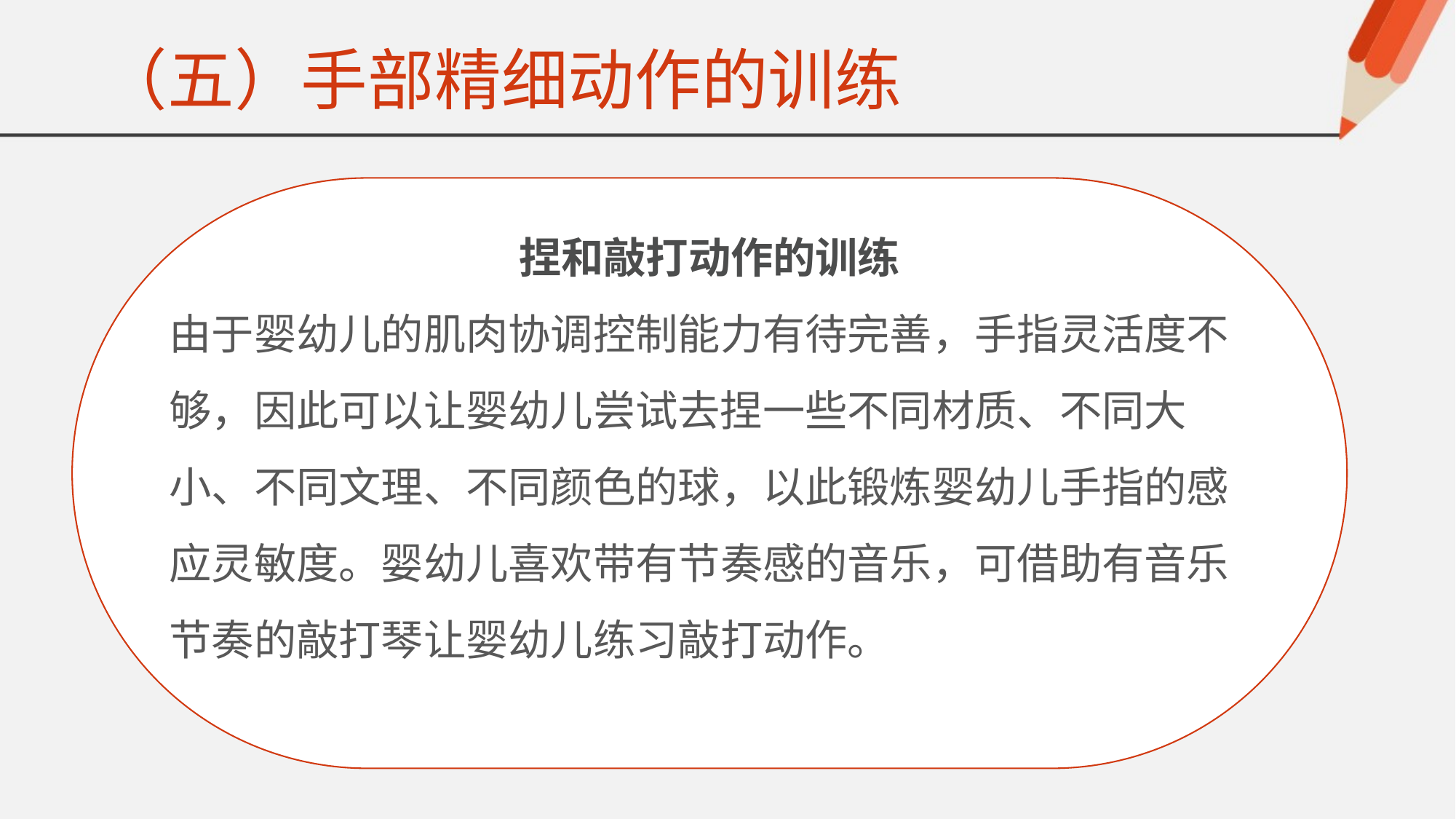

# （五）手部精细动作的训练
捏和敲打动作的训练
由于婴幼儿的肌肉协调控制能力有待完善，手指灵活度不够，因此可以让婴幼儿尝试去捏一些不同材质、不同大小、不同文理、不同颜色的球，以此锻炼婴幼儿手指的感应灵敏度。婴幼儿喜欢带有节奏感的音乐，可借助有音乐节奏的敲打琴让婴幼儿练习敲打动作。